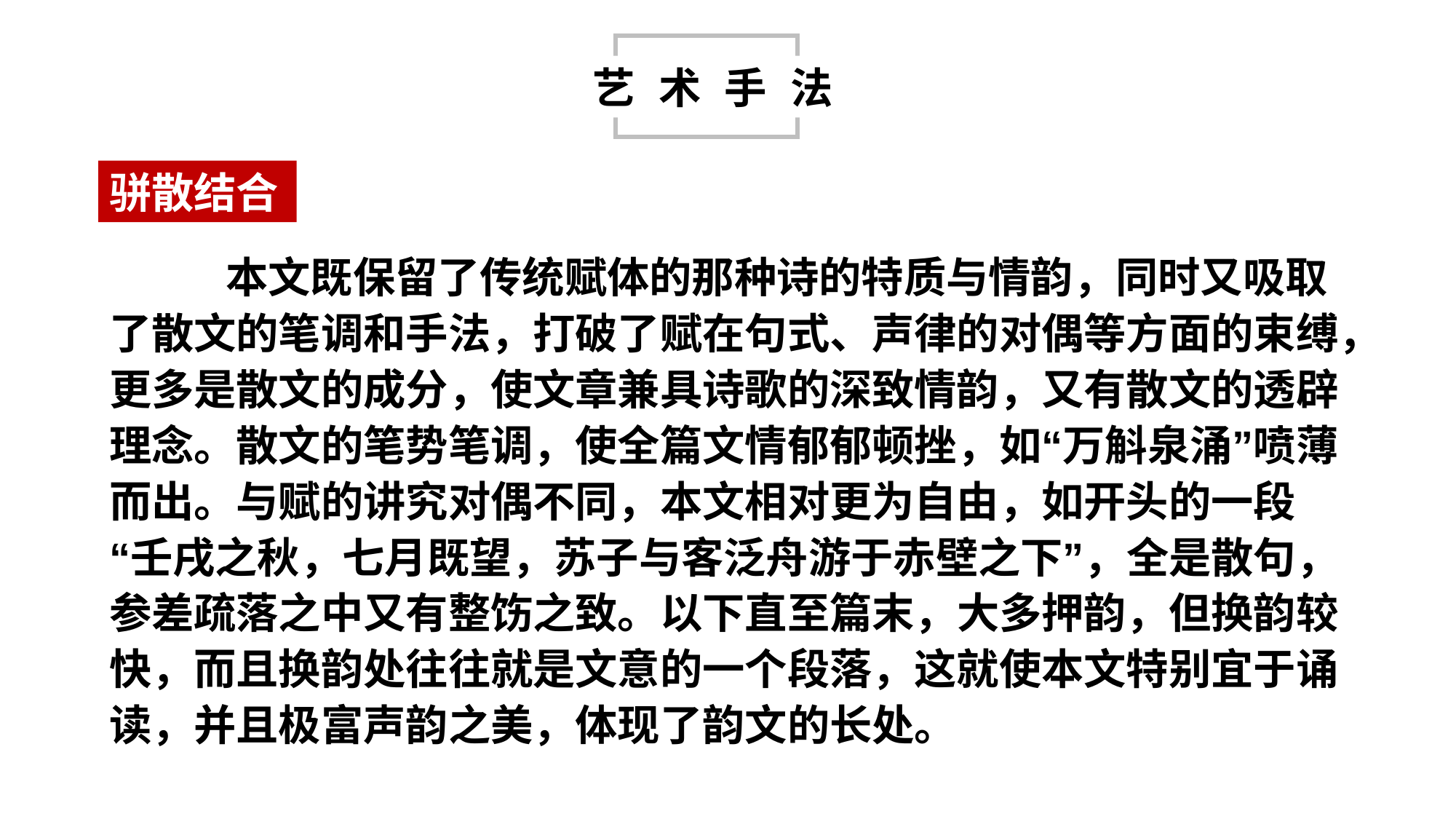

艺  术  手  法
骈散结合
         本文既保留了传统赋体的那种诗的特质与情韵，同时又吸取了散文的笔调和手法，打破了赋在句式、声律的对偶等方面的束缚，更多是散文的成分，使文章兼具诗歌的深致情韵，又有散文的透辟理念。散文的笔势笔调，使全篇文情郁郁顿挫，如“万斛泉涌”喷薄而出。与赋的讲究对偶不同，本文相对更为自由，如开头的一段“壬戌之秋，七月既望，苏子与客泛舟游于赤壁之下”，全是散句，参差疏落之中又有整饬之致。以下直至篇末，大多押韵，但换韵较快，而且换韵处往往就是文意的一个段落，这就使本文特别宜于诵读，并且极富声韵之美，体现了韵文的长处。